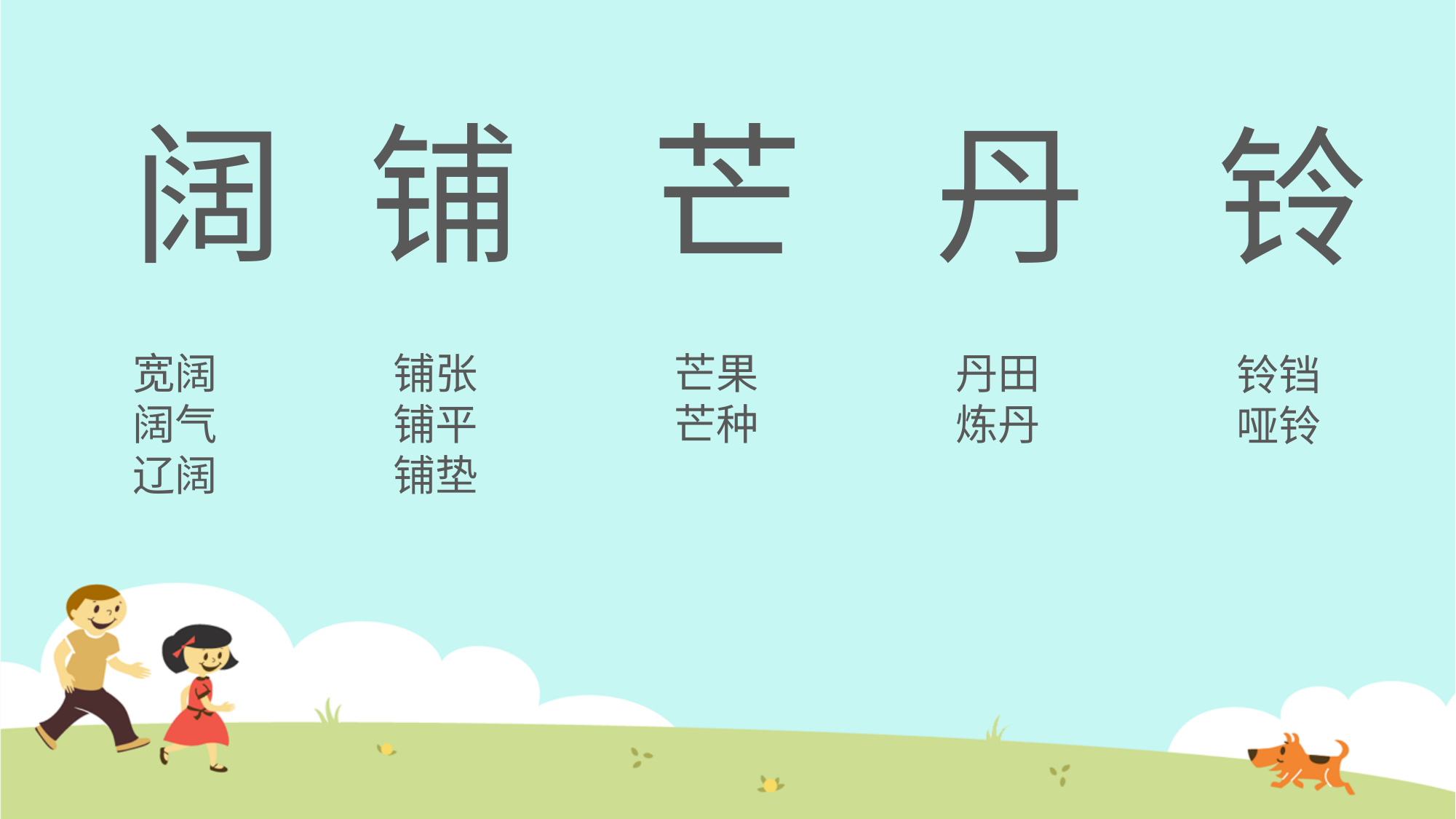

阔
铺
芒
丹
铃
宽阔
阔气
辽阔
铺张
铺平
铺垫
芒果
芒种
丹田
炼丹
铃铛
哑铃